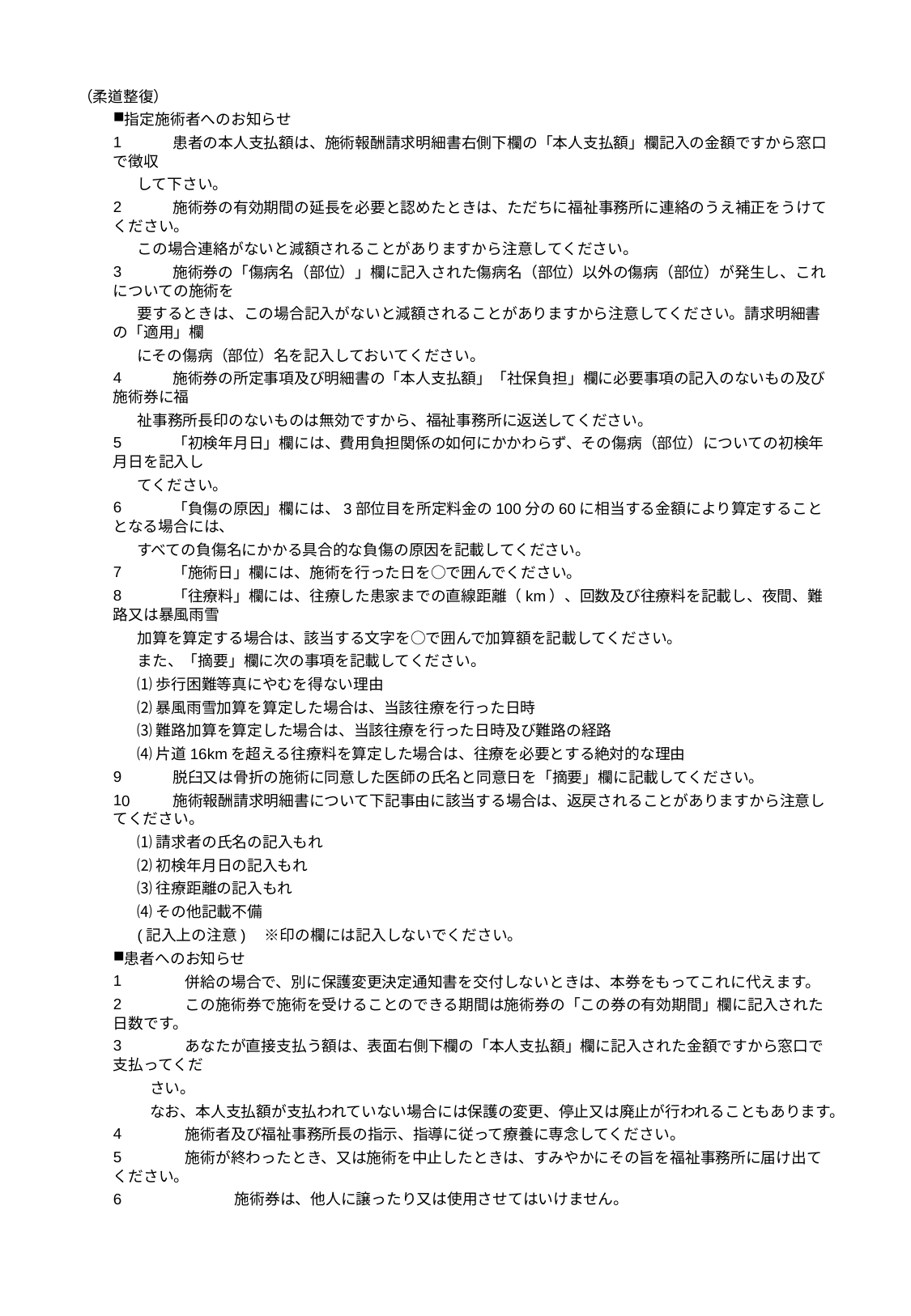

（柔道整復）
指定施術者へのお知らせ
	患者の本人支払額は、施術報酬請求明細書右側下欄の「本人支払額」欄記入の金額ですから窓口で徴収
して下さい。
	施術券の有効期間の延長を必要と認めたときは、ただちに福祉事務所に連絡のうえ補正をうけてください。
この場合連絡がないと減額されることがありますから注意してください。
	施術券の「傷病名（部位）」欄に記入された傷病名（部位）以外の傷病（部位）が発生し、これについての施術を
要するときは、この場合記入がないと減額されることがありますから注意してください。請求明細書の「適用」欄
にその傷病（部位）名を記入しておいてください。
	施術券の所定事項及び明細書の「本人支払額」「社保負担」欄に必要事項の記入のないもの及び施術券に福
祉事務所長印のないものは無効ですから、福祉事務所に返送してください。
	「初検年月日」欄には、費用負担関係の如何にかかわらず、その傷病（部位）についての初検年月日を記入し
てください。
	「負傷の原因」欄には、3部位目を所定料金の100分の60に相当する金額により算定することとなる場合には、
すべての負傷名にかかる具合的な負傷の原因を記載してください。
	「施術日」欄には、施術を行った日を○で囲んでください。
	「往療料」欄には、往療した患家までの直線距離（km）、回数及び往療料を記載し、夜間、難路又は暴風雨雪
加算を算定する場合は、該当する文字を○で囲んで加算額を記載してください。
また、「摘要」欄に次の事項を記載してください。
⑴歩行困難等真にやむを得ない理由
⑵暴風雨雪加算を算定した場合は、当該往療を行った日時
⑶難路加算を算定した場合は、当該往療を行った日時及び難路の経路
⑷片道16kmを超える往療料を算定した場合は、往療を必要とする絶対的な理由
	脱臼又は骨折の施術に同意した医師の氏名と同意日を「摘要」欄に記載してください。
0	施術報酬請求明細書について下記事由に該当する場合は、返戻されることがありますから注意してください。
⑴請求者の氏名の記入もれ
⑵初検年月日の記入もれ
⑶往療距離の記入もれ
⑷その他記載不備
(記入上の注意)　※印の欄には記入しないでください。
患者へのお知らせ
	併給の場合で、別に保護変更決定通知書を交付しないときは、本券をもってこれに代えます。
	この施術券で施術を受けることのできる期間は施術券の「この券の有効期間」欄に記入された日数です。
	あなたが直接支払う額は、表面右側下欄の「本人支払額」欄に記入された金額ですから窓口で支払ってくだ
さい。
なお、本人支払額が支払われていない場合には保護の変更、停止又は廃止が行われることもあります。
	施術者及び福祉事務所長の指示、指導に従って療養に専念してください。
	施術が終わったとき、又は施術を中止したときは、すみやかにその旨を福祉事務所に届け出てください。
6	施術券は、他人に譲ったり又は使用させてはいけません。